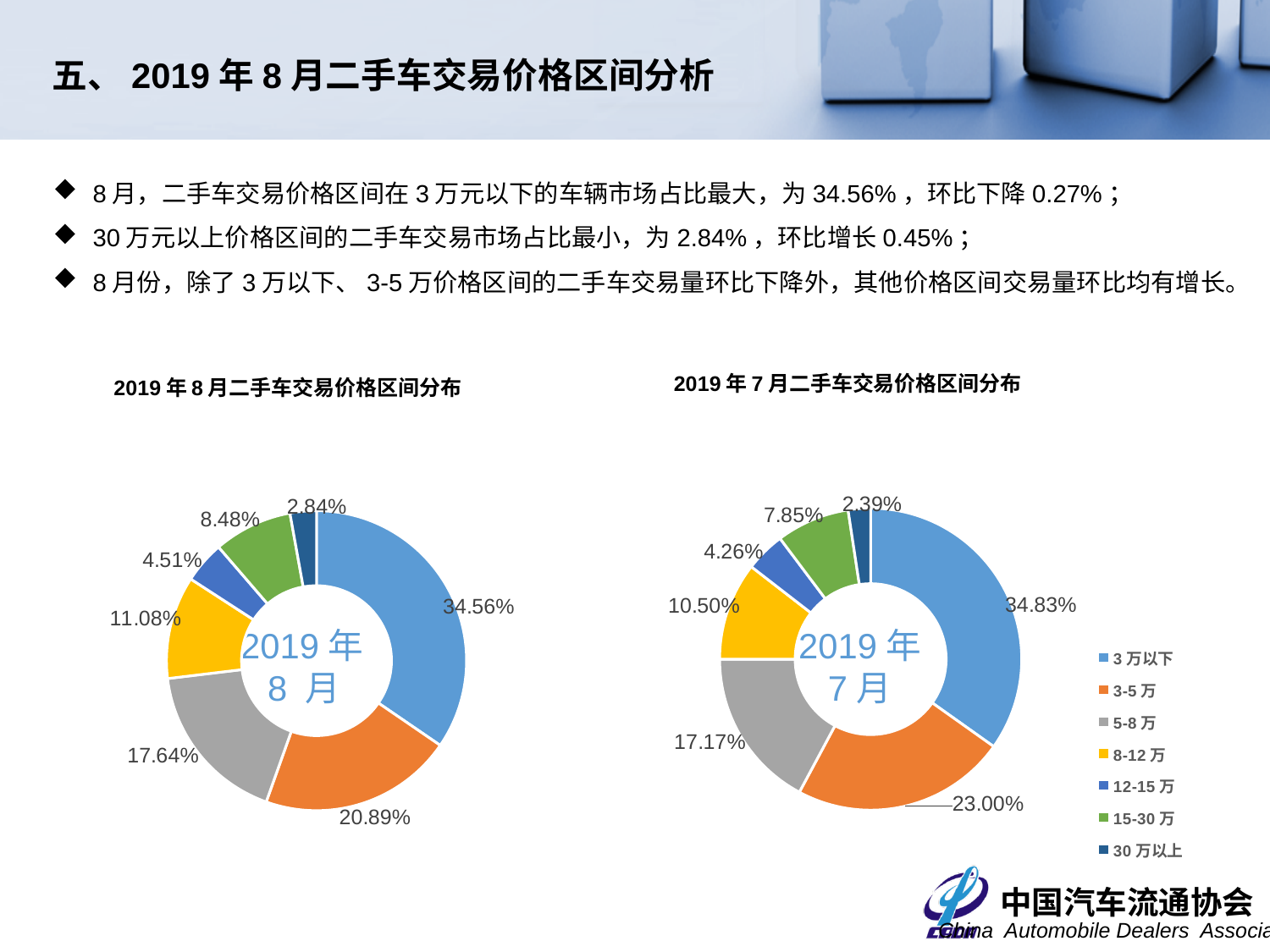

五、2019年8月二手车交易价格区间分析
8月，二手车交易价格区间在3万元以下的车辆市场占比最大，为34.56%，环比下降0.27%；
30万元以上价格区间的二手车交易市场占比最小，为2.84%，环比增长0.45%；
8月份，除了3万以下、3-5万价格区间的二手车交易量环比下降外，其他价格区间交易量环比均有增长。

### Chart: 2019年7月二手车交易价格区间分布

| Category |  |
|---|---|
| 3万以下 | 0.34831215376638497 |
| 3-5万 | 0.22996734374573605 |
| 5-8万 | 0.1716863908016701 |
| 8-12万 | 0.10499122192608225 |
| 12-15万 | 0.0425622879390174 |
| 15-30万 | 0.07854784277696415 |
| 30万以上 | 0.02393275904414507 |

### Chart: 2019年8月二手车交易价格区间分布

| Category |  |
|---|---|
| 3万以下 | 0.3455849226610602 |
| 3-5万 | 0.20886206637633278 |
| 5-8万 | 0.1764247634779997 |
| 8-12万 | 0.11080867998197928 |
| 12-15万 | 0.045089352755669 |
| 15-30万 | 0.08481941732992943 |
| 30万以上 | 0.028410797417029583 |
2019年8 月
2019年
7月